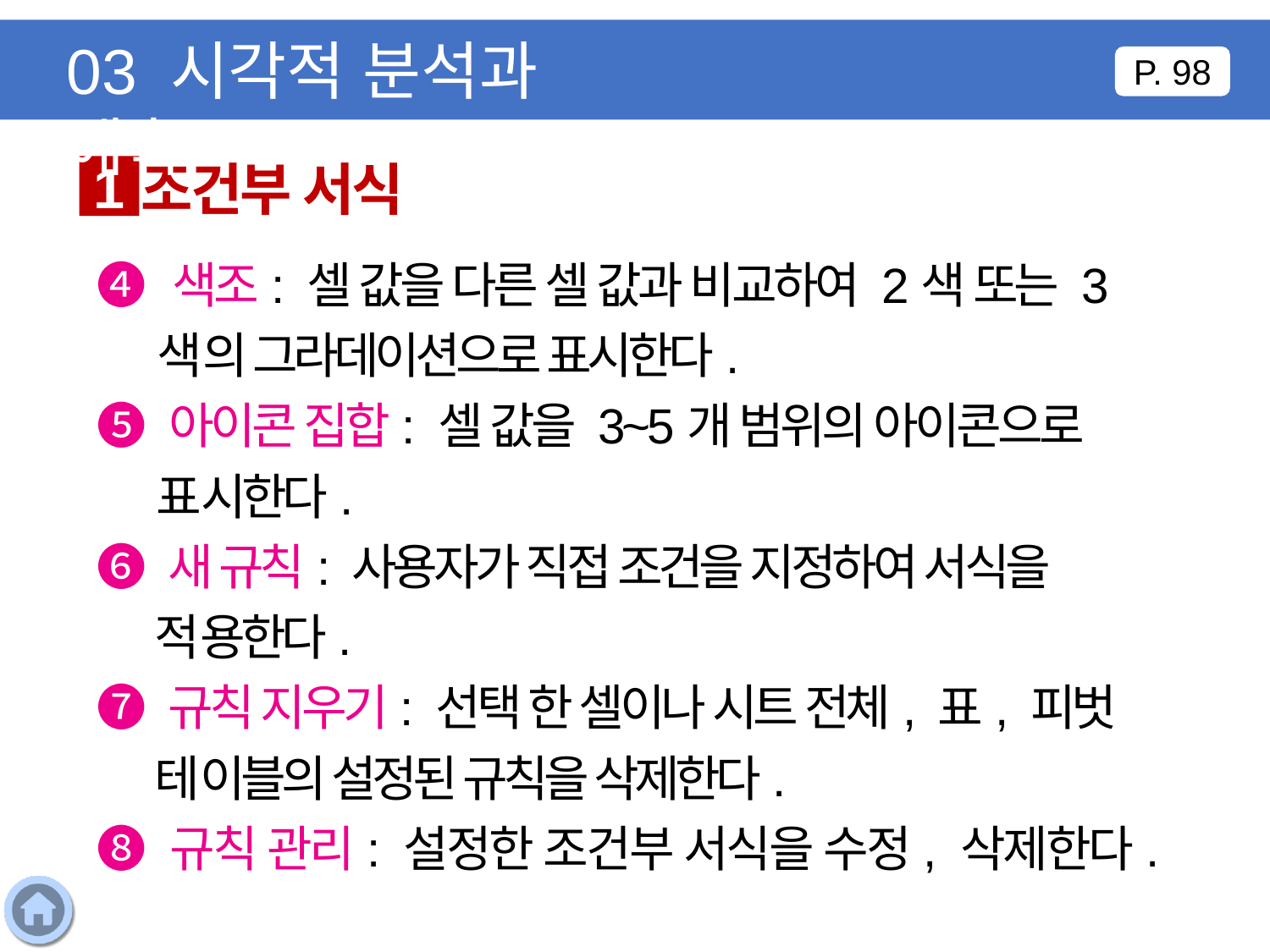

03 시각적 분석과 예측
P. 98
조건부 서식
1
❹ 색조: 셀 값을 다른 셀 값과 비교하여 2색 또는 3색의 그라데이션으로 표시한다.
❺ 아이콘 집합: 셀 값을 3~5개 범위의 아이콘으로 표시한다.
❻ 새 규칙: 사용자가 직접 조건을 지정하여 서식을 적용한다.
❼ 규칙 지우기: 선택 한 셀이나 시트 전체, 표, 피벗 테이블의 설정된 규칙을 삭제한다.
❽ 규칙 관리: 설정한 조건부 서식을 수정, 삭제한다.